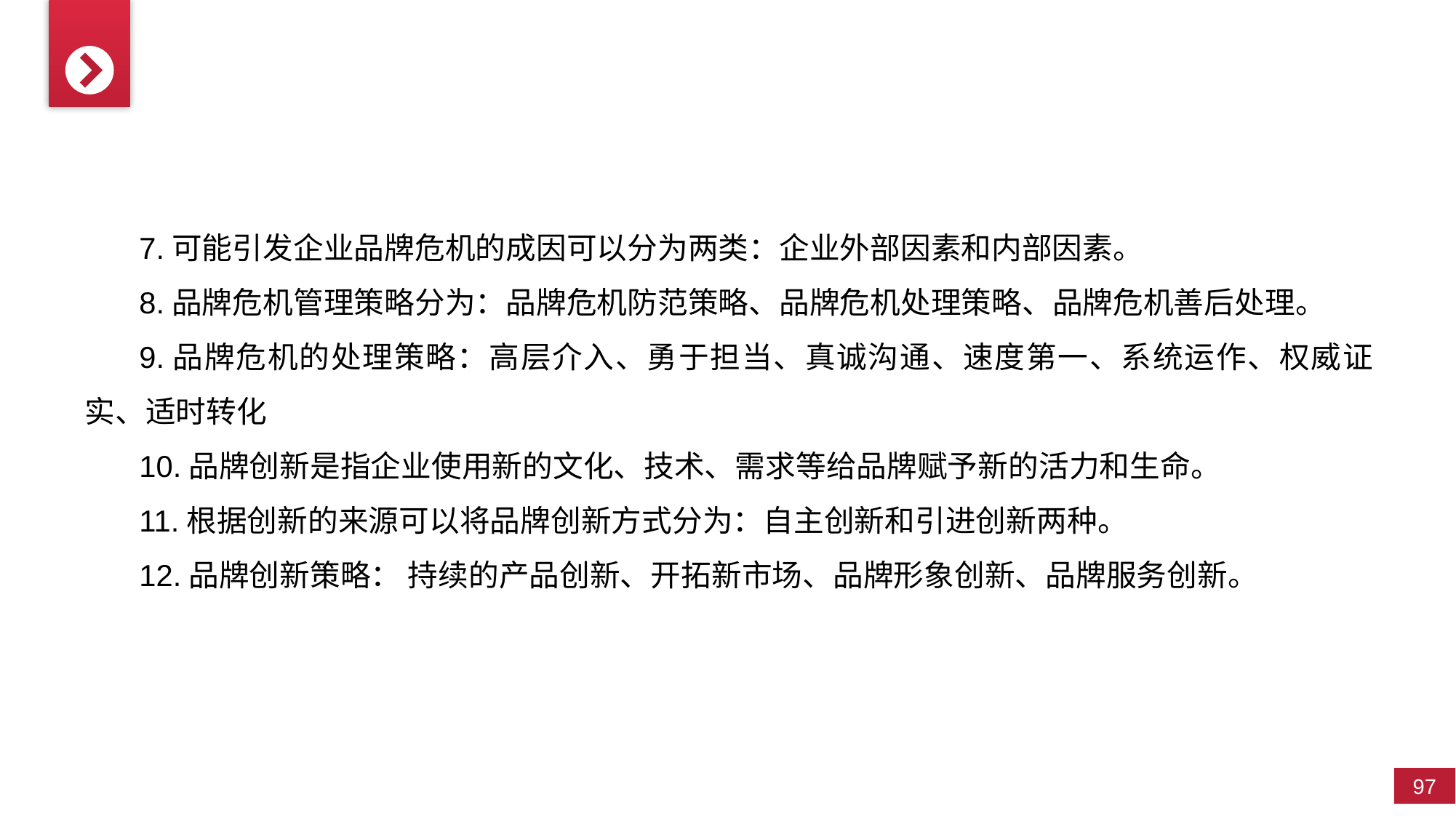

7.可能引发企业品牌危机的成因可以分为两类：企业外部因素和内部因素。
8.品牌危机管理策略分为：品牌危机防范策略、品牌危机处理策略、品牌危机善后处理。
9.品牌危机的处理策略：高层介入、勇于担当、真诚沟通、速度第一、系统运作、权威证实、适时转化
10.品牌创新是指企业使用新的文化、技术、需求等给品牌赋予新的活力和生命。
11.根据创新的来源可以将品牌创新方式分为：自主创新和引进创新两种。
12.品牌创新策略： 持续的产品创新、开拓新市场、品牌形象创新、品牌服务创新。